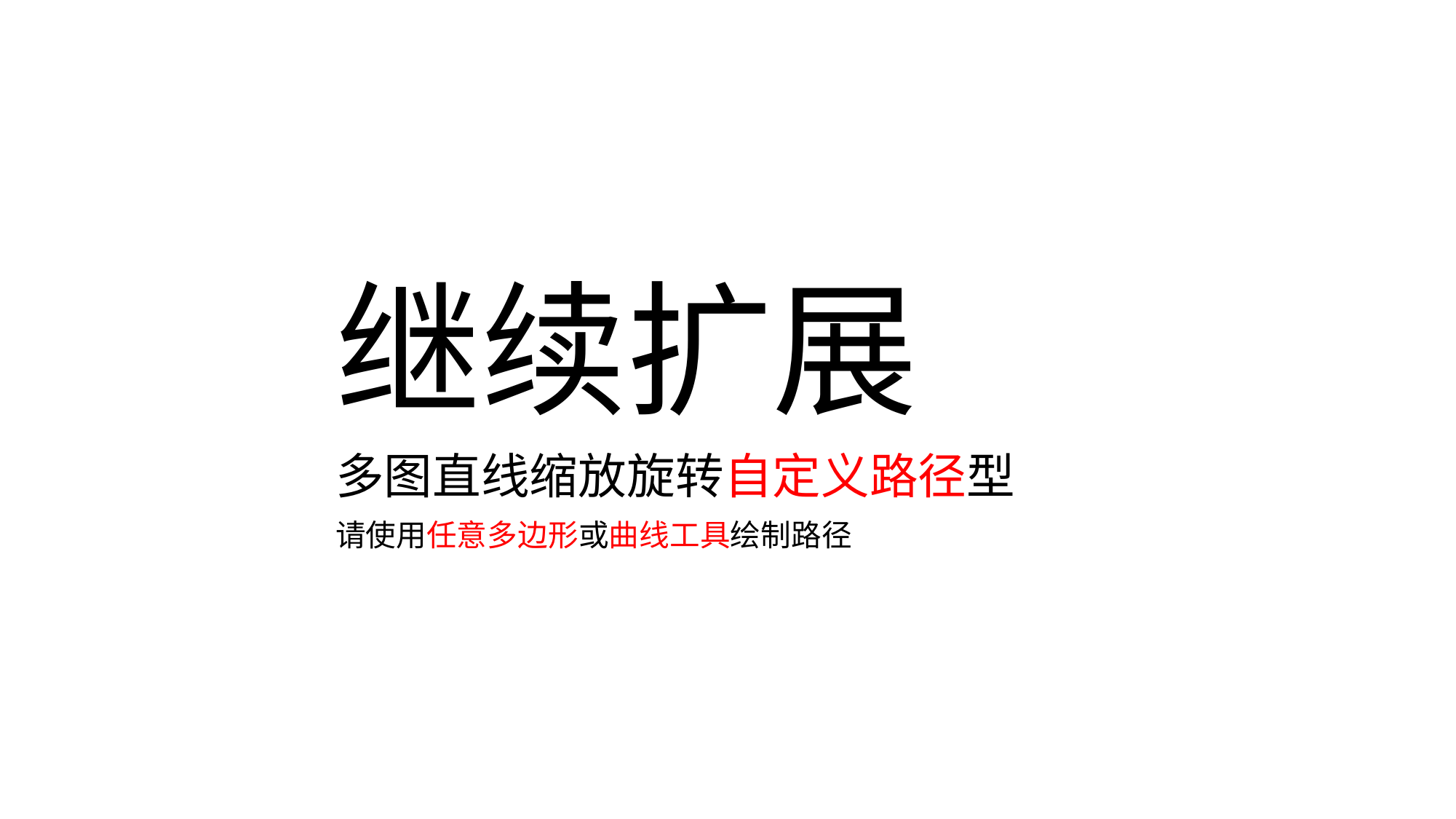

继续扩展
多图直线缩放旋转自定义路径型
请使用任意多边形或曲线工具绘制路径